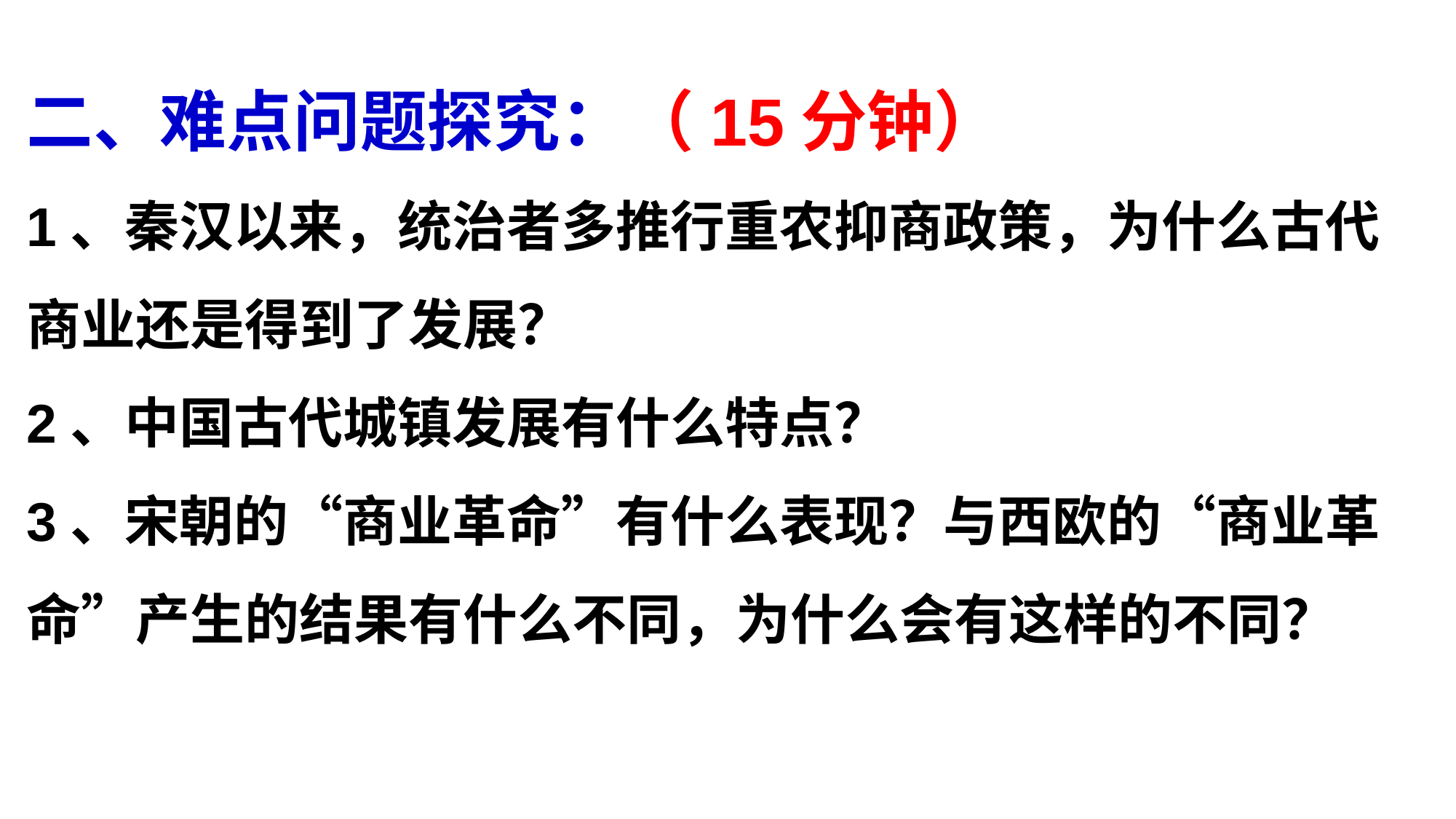

二、难点问题探究：（15分钟）
1、秦汉以来，统治者多推行重农抑商政策，为什么古代商业还是得到了发展？
2、中国古代城镇发展有什么特点？
3、宋朝的“商业革命”有什么表现？与西欧的“商业革命”产生的结果有什么不同，为什么会有这样的不同？